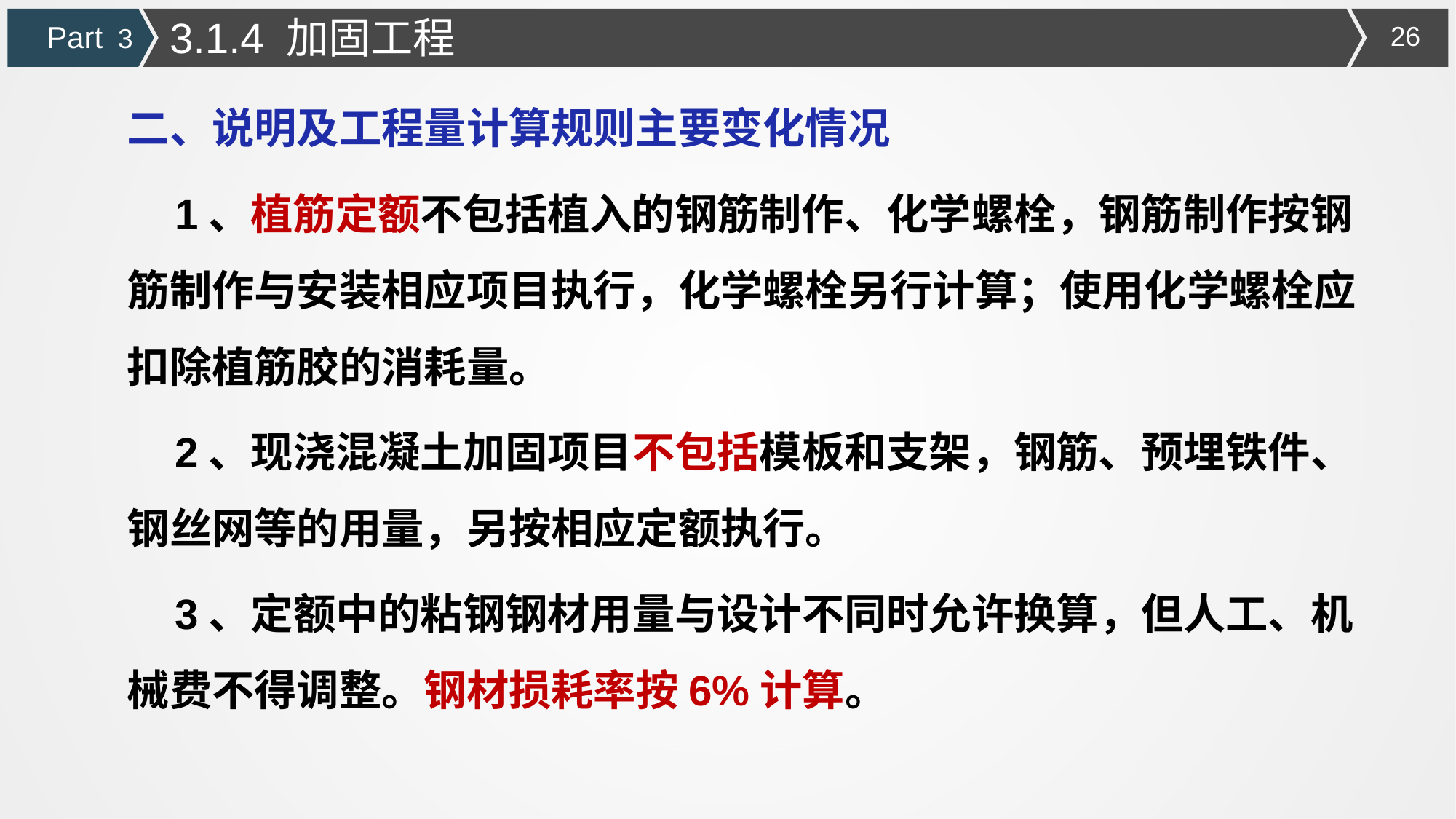

3.1.4 加固工程
Part  3
二、说明及工程量计算规则主要变化情况
    1、植筋定额不包括植入的钢筋制作、化学螺栓，钢筋制作按钢筋制作与安装相应项目执行，化学螺栓另行计算；使用化学螺栓应扣除植筋胶的消耗量。
    2、现浇混凝土加固项目不包括模板和支架，钢筋、预埋铁件、钢丝网等的用量，另按相应定额执行。
    3、定额中的粘钢钢材用量与设计不同时允许换算，但人工、机械费不得调整。钢材损耗率按6%计算。